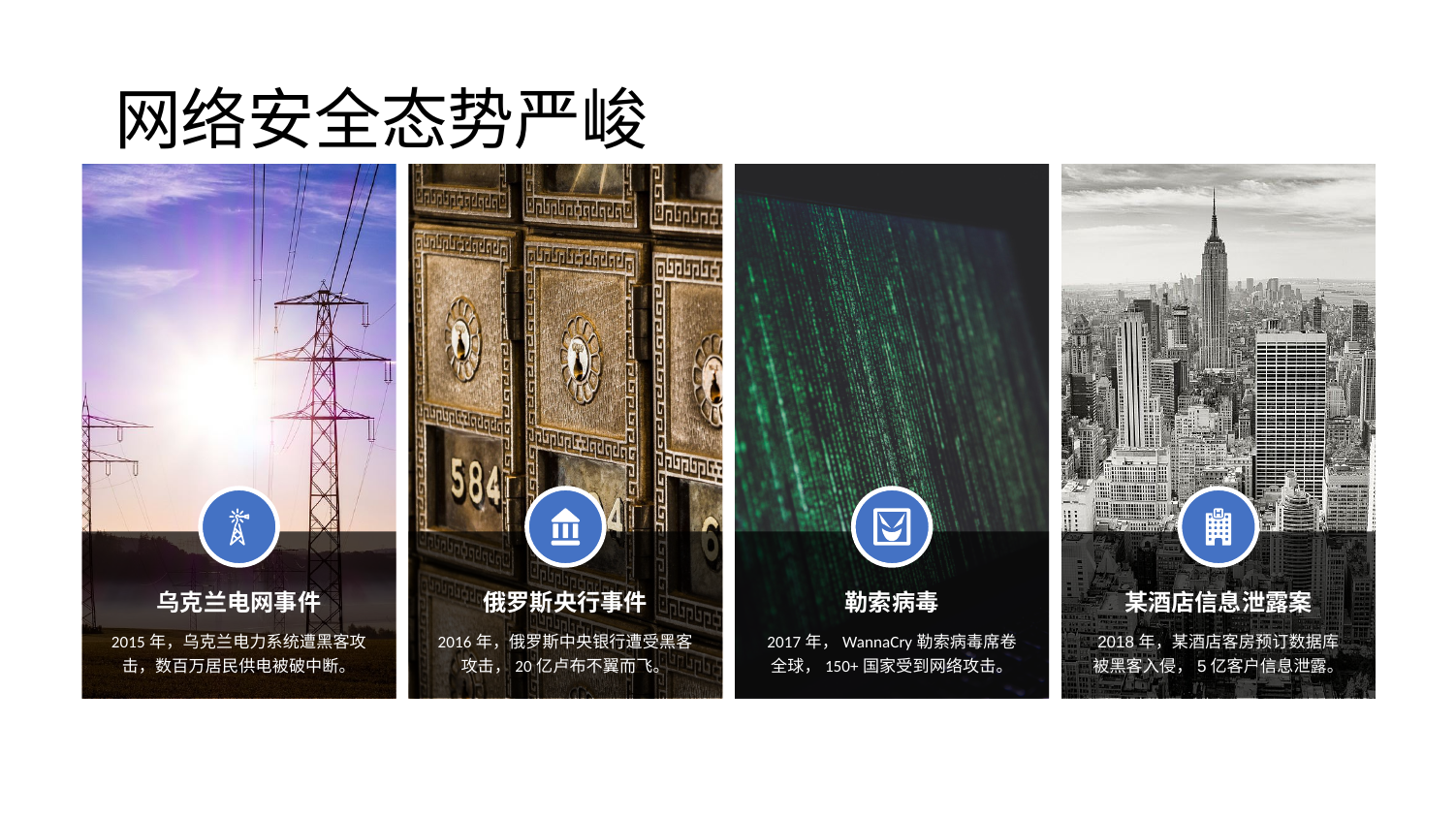

# 网络安全态势严峻

乌克兰电网事件
2015年，乌克兰电力系统遭黑客攻击，数百万居民供电被破中断。

俄罗斯央行事件
2016年，俄罗斯中央银行遭受黑客攻击，20亿卢布不翼而飞。

勒索病毒
2017年，WannaCry勒索病毒席卷全球，150+国家受到网络攻击。

某酒店信息泄露案
2018年，某酒店客房预订数据库被黑客入侵，5亿客户信息泄露。